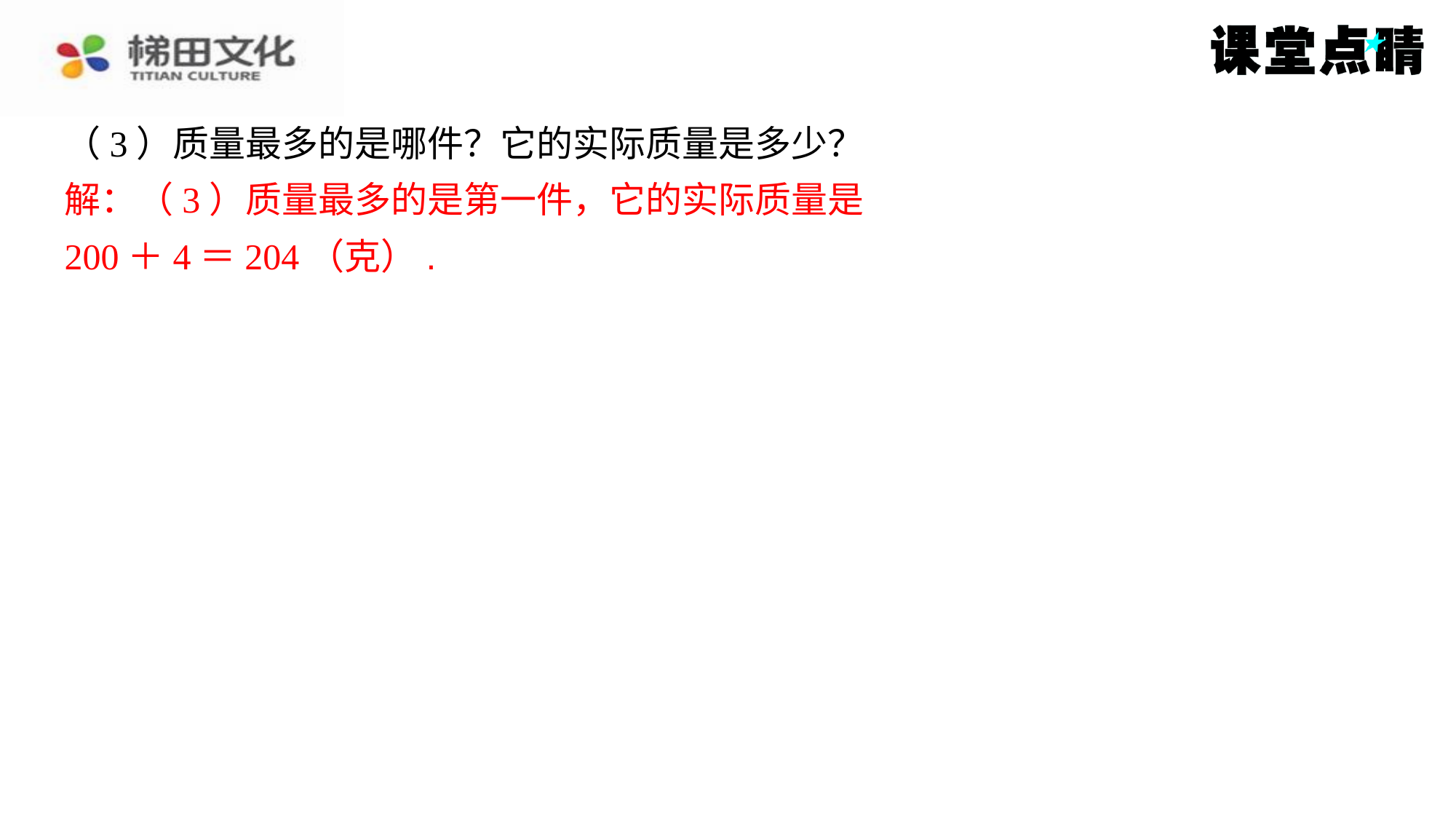

（3）质量最多的是哪件？它的实际质量是多少？
解：（3）质量最多的是第一件，它的实际质量是
200＋4＝204（克）.
解：（3）质量最多的是第一件，它的实际质量是
200＋4＝204（克）.